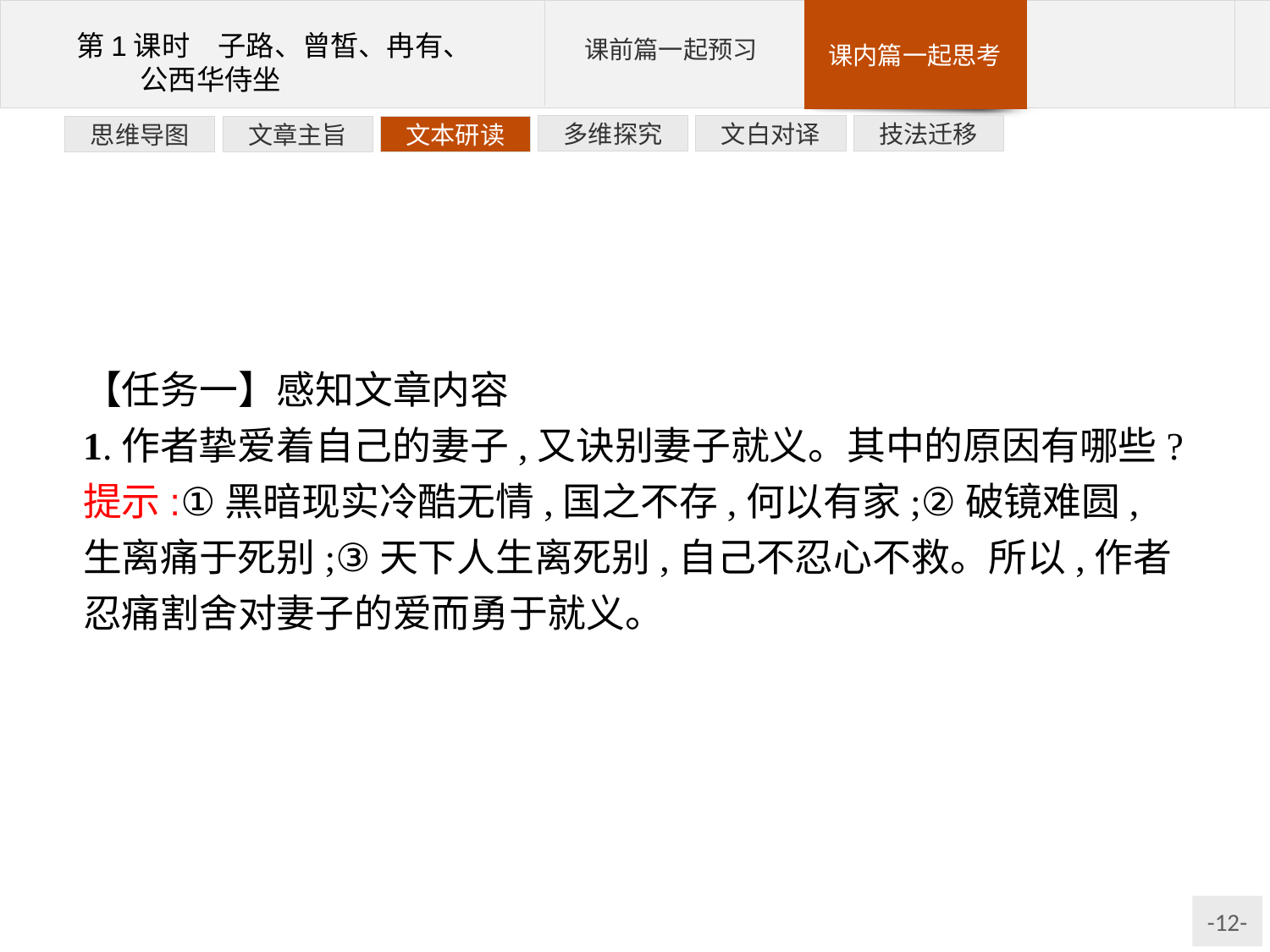

技法迁移
文白对译
多维探究
文本研读
文章主旨
思维导图
【任务一】感知文章内容
1.作者挚爱着自己的妻子,又诀别妻子就义。其中的原因有哪些?
提示:①黑暗现实冷酷无情,国之不存,何以有家;②破镜难圆,生离痛于死别;③天下人生离死别,自己不忍心不救。所以,作者忍痛割舍对妻子的爱而勇于就义。